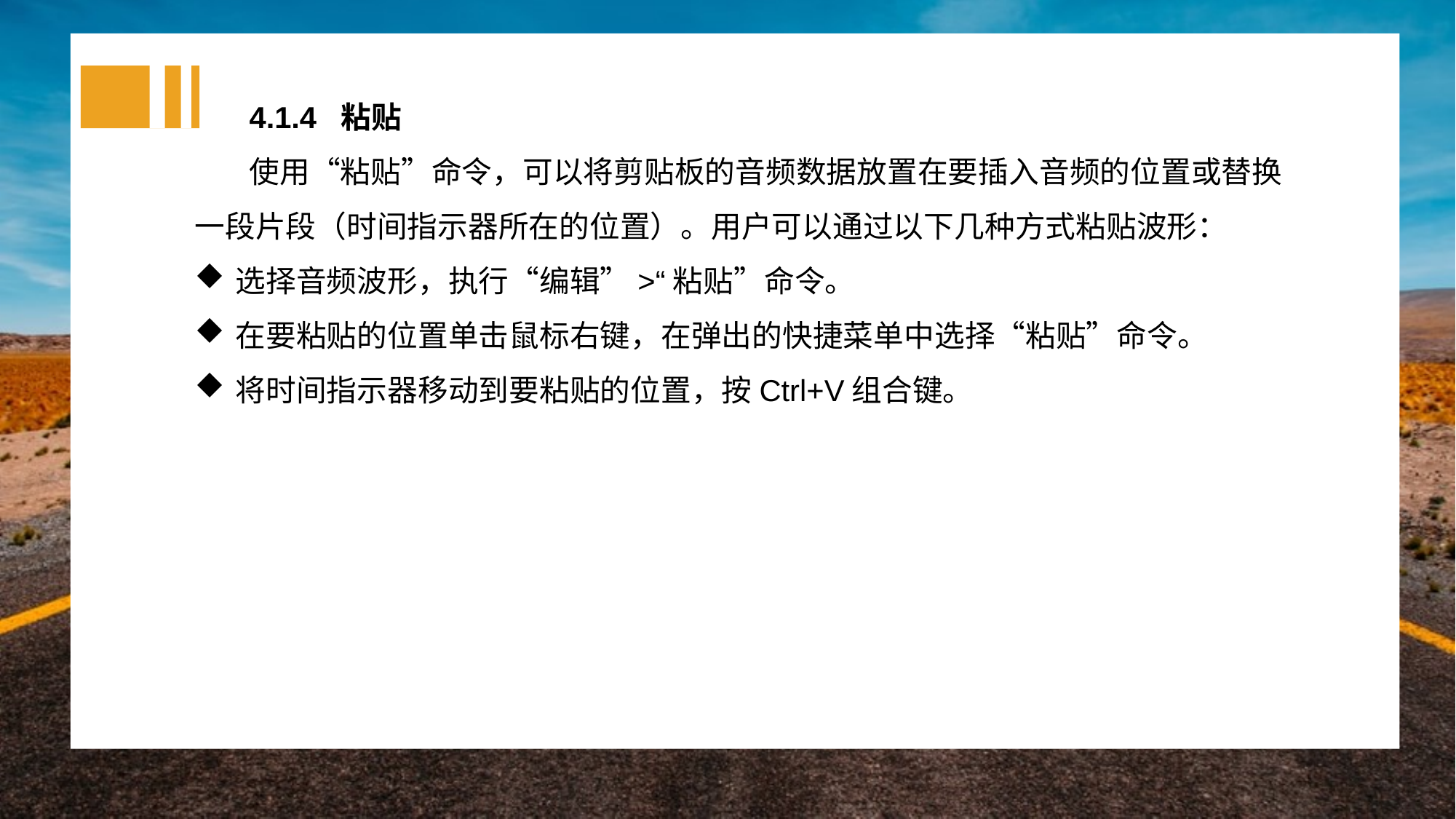

4.1.4  粘贴
使用“粘贴”命令，可以将剪贴板的音频数据放置在要插入音频的位置或替换一段片段（时间指示器所在的位置）。用户可以通过以下几种方式粘贴波形：
选择音频波形，执行“编辑”>“粘贴”命令。
在要粘贴的位置单击鼠标右键，在弹出的快捷菜单中选择“粘贴”命令。
将时间指示器移动到要粘贴的位置，按Ctrl+V组合键。